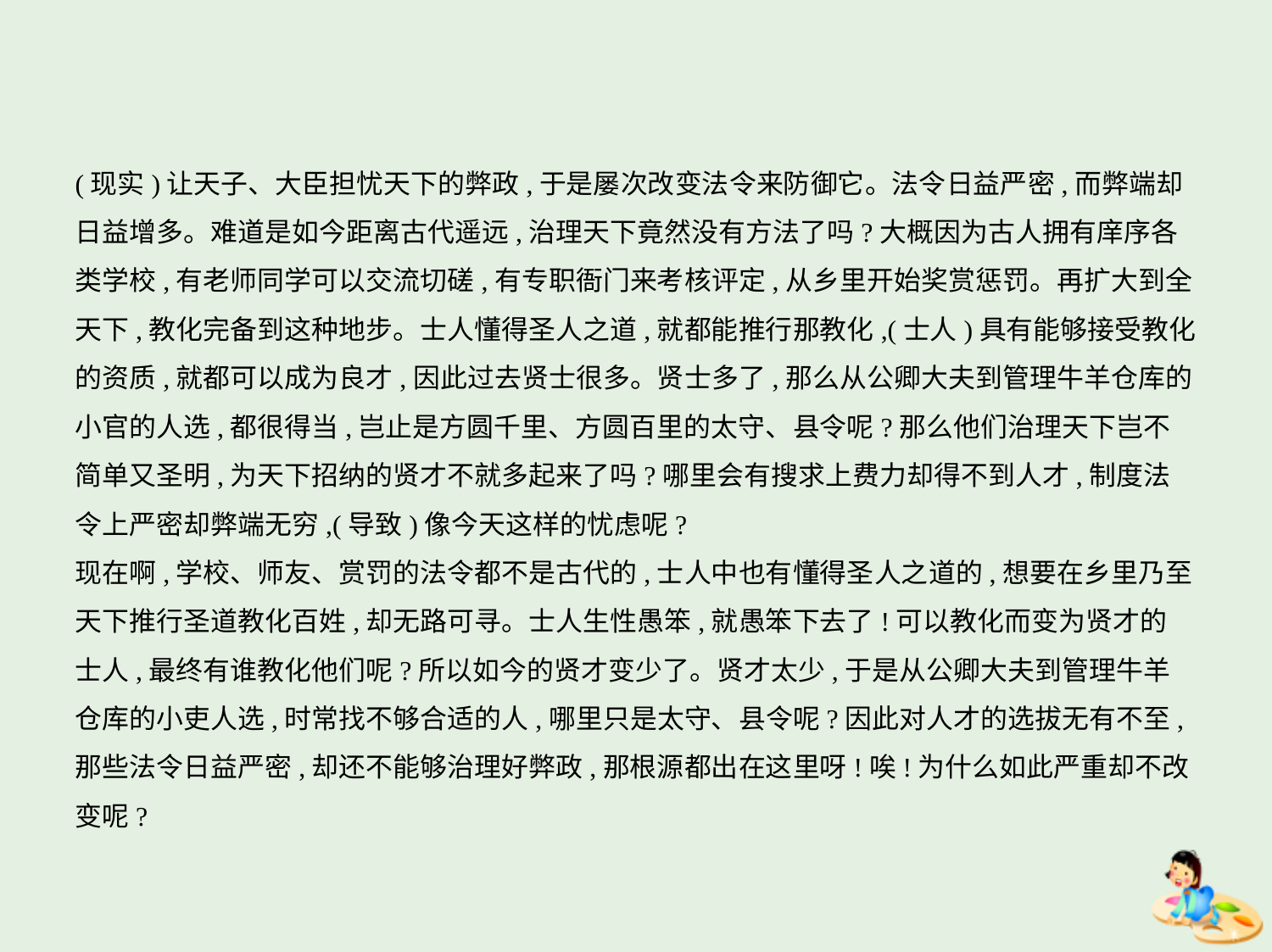

(现实)让天子、大臣担忧天下的弊政,于是屡次改变法令来防御它。法令日益严密,而弊端却
日益增多。难道是如今距离古代遥远,治理天下竟然没有方法了吗?大概因为古人拥有庠序各
类学校,有老师同学可以交流切磋,有专职衙门来考核评定,从乡里开始奖赏惩罚。再扩大到全
天下,教化完备到这种地步。士人懂得圣人之道,就都能推行那教化,(士人)具有能够接受教化
的资质,就都可以成为良才,因此过去贤士很多。贤士多了,那么从公卿大夫到管理牛羊仓库的
小官的人选,都很得当,岂止是方圆千里、方圆百里的太守、县令呢?那么他们治理天下岂不
简单又圣明,为天下招纳的贤才不就多起来了吗?哪里会有搜求上费力却得不到人才,制度法
令上严密却弊端无穷,(导致)像今天这样的忧虑呢?
现在啊,学校、师友、赏罚的法令都不是古代的,士人中也有懂得圣人之道的,想要在乡里乃至
天下推行圣道教化百姓,却无路可寻。士人生性愚笨,就愚笨下去了!可以教化而变为贤才的
士人,最终有谁教化他们呢?所以如今的贤才变少了。贤才太少,于是从公卿大夫到管理牛羊
仓库的小吏人选,时常找不够合适的人,哪里只是太守、县令呢?因此对人才的选拔无有不至,
那些法令日益严密,却还不能够治理好弊政,那根源都出在这里呀!唉!为什么如此严重却不改
变呢?